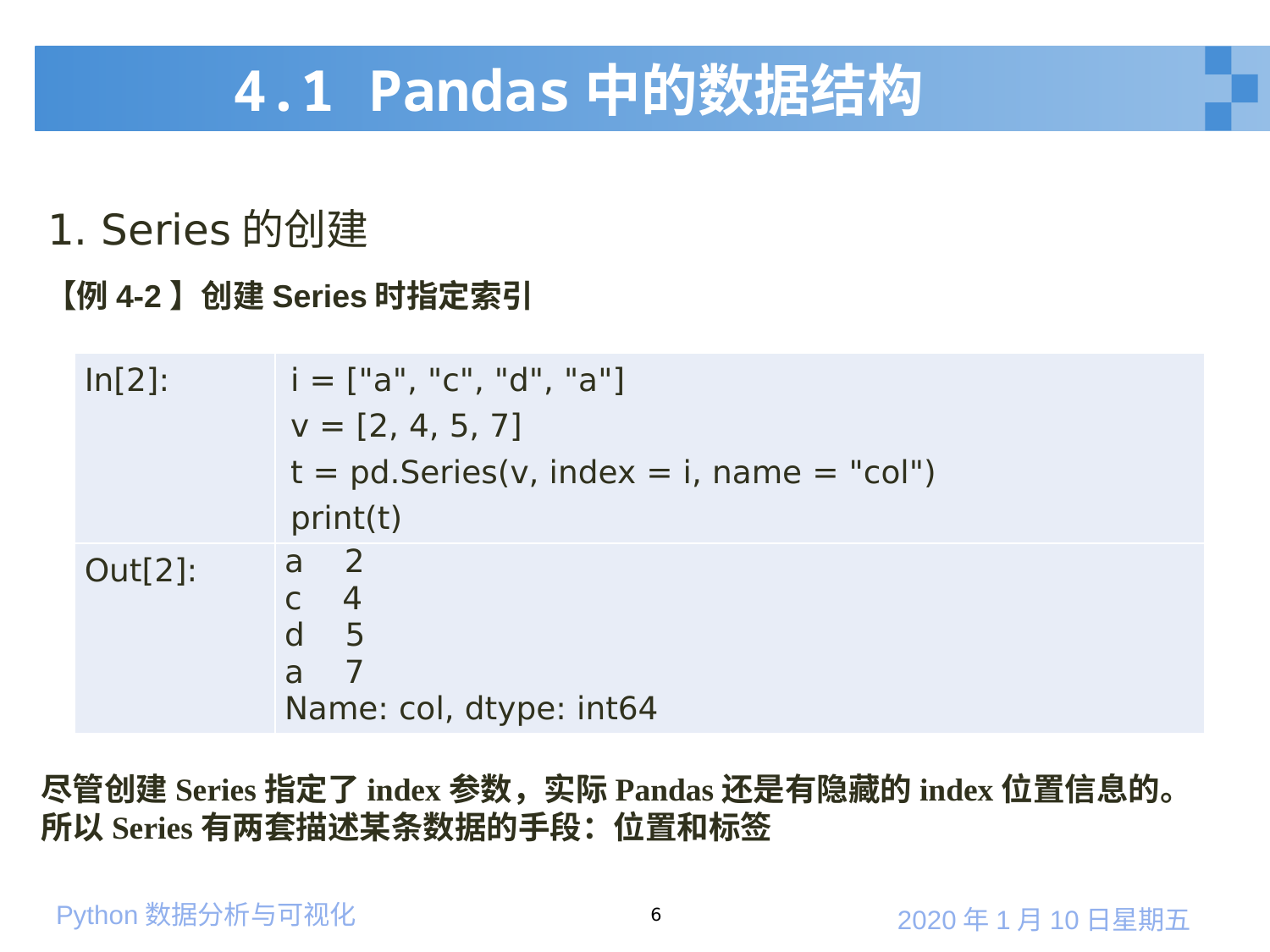

# 4.1 Pandas中的数据结构
1. Series的创建
【例4-2】创建Series时指定索引
| In[2]: | i = ["a", "c", "d", "a"] v = [2, 4, 5, 7] t = pd.Series(v, index = i, name = "col") print(t) |
| --- | --- |
| Out[2]: | a 2 c 4 d 5 a 7 Name: col, dtype: int64 |
尽管创建Series指定了index参数，实际Pandas还是有隐藏的index位置信息的。所以Series有两套描述某条数据的手段：位置和标签
6
2020年1月10日星期五